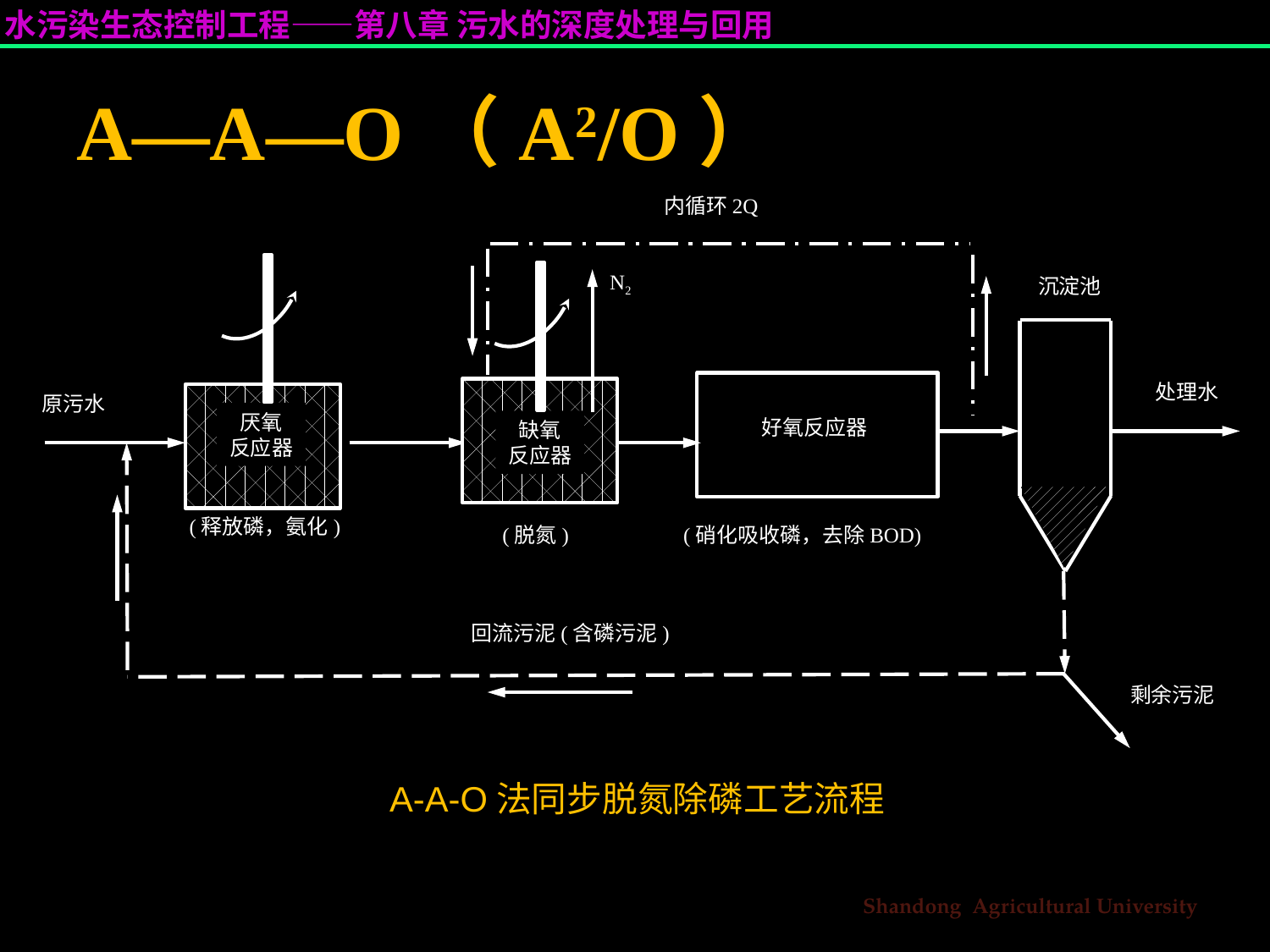

# A—A—O（A2/O）
内循环2Q

N2
沉淀池

处理水

好氧反应器
缺氧
反应器
回流污泥(含磷污泥)
剩余污泥
(脱氮)
(硝化吸收磷，去除BOD)

原污水

厌氧
反应器
(释放磷，氨化)
A-A-O法同步脱氮除磷工艺流程